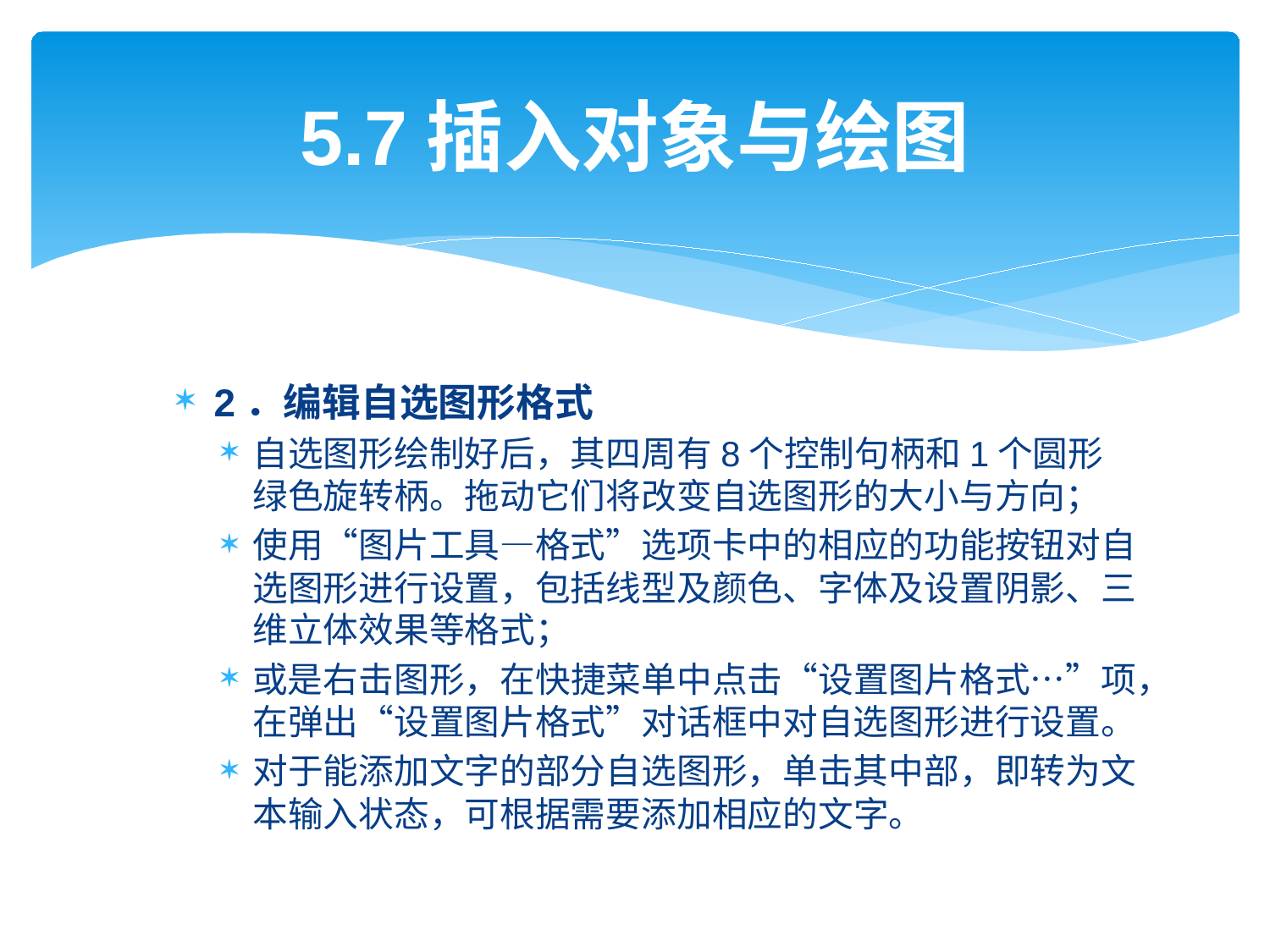

# 5.7插入对象与绘图
2．编辑自选图形格式
自选图形绘制好后，其四周有8个控制句柄和1个圆形绿色旋转柄。拖动它们将改变自选图形的大小与方向；
使用“图片工具—格式”选项卡中的相应的功能按钮对自选图形进行设置，包括线型及颜色、字体及设置阴影、三维立体效果等格式；
或是右击图形，在快捷菜单中点击“设置图片格式…”项，在弹出“设置图片格式”对话框中对自选图形进行设置。
对于能添加文字的部分自选图形，单击其中部，即转为文本输入状态，可根据需要添加相应的文字。